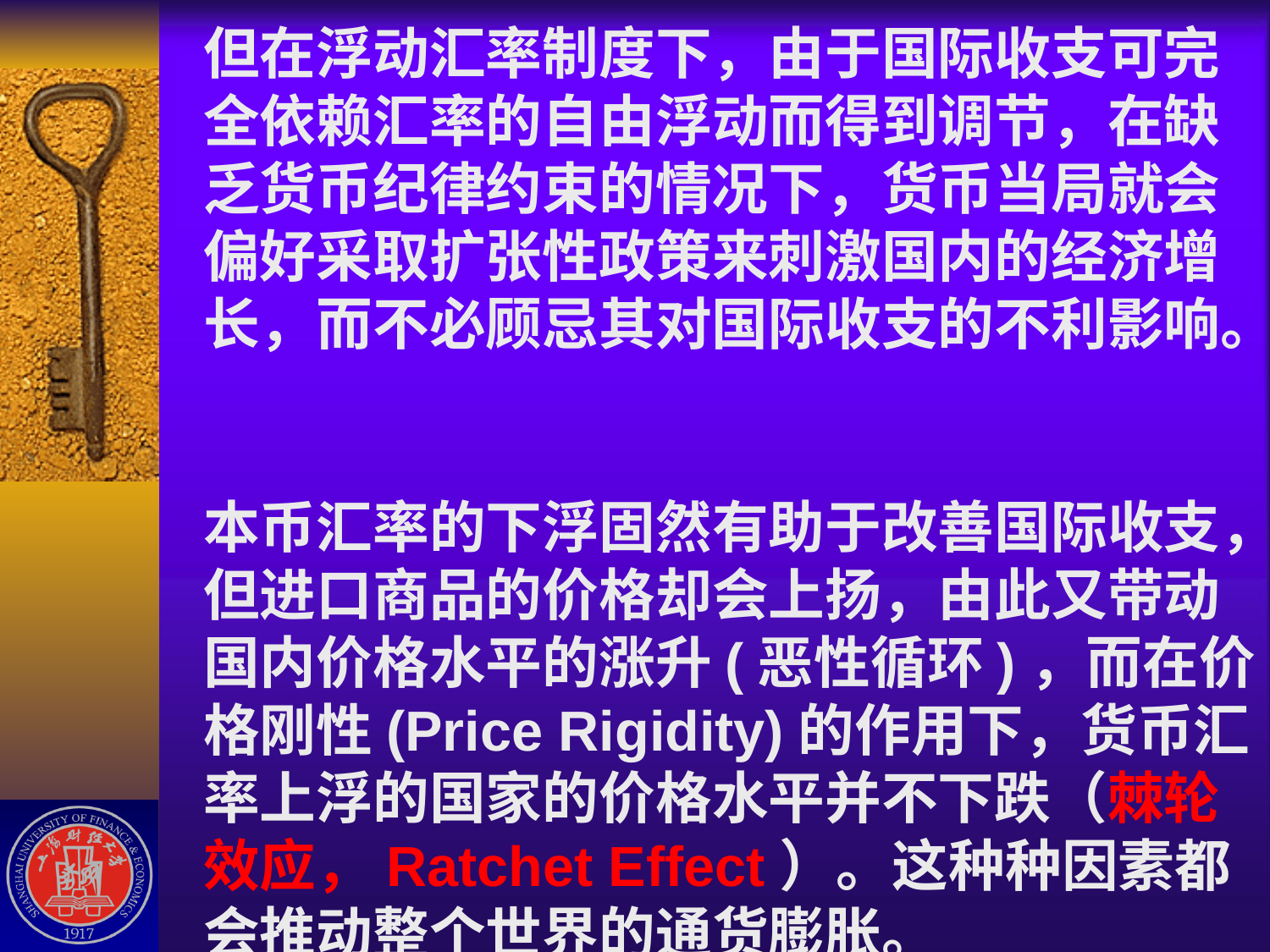

# 但在浮动汇率制度下，由于国际收支可完全依赖汇率的自由浮动而得到调节，在缺乏货币纪律约束的情况下，货币当局就会偏好采取扩张性政策来刺激国内的经济增长，而不必顾忌其对国际收支的不利影响。 本币汇率的下浮固然有助于改善国际收支，但进口商品的价格却会上扬，由此又带动国内价格水平的涨升(恶性循环)，而在价格刚性(Price Rigidity)的作用下，货币汇率上浮的国家的价格水平并不下跌（棘轮效应，Ratchet Effect）。这种种因素都会推动整个世界的通货膨胀。